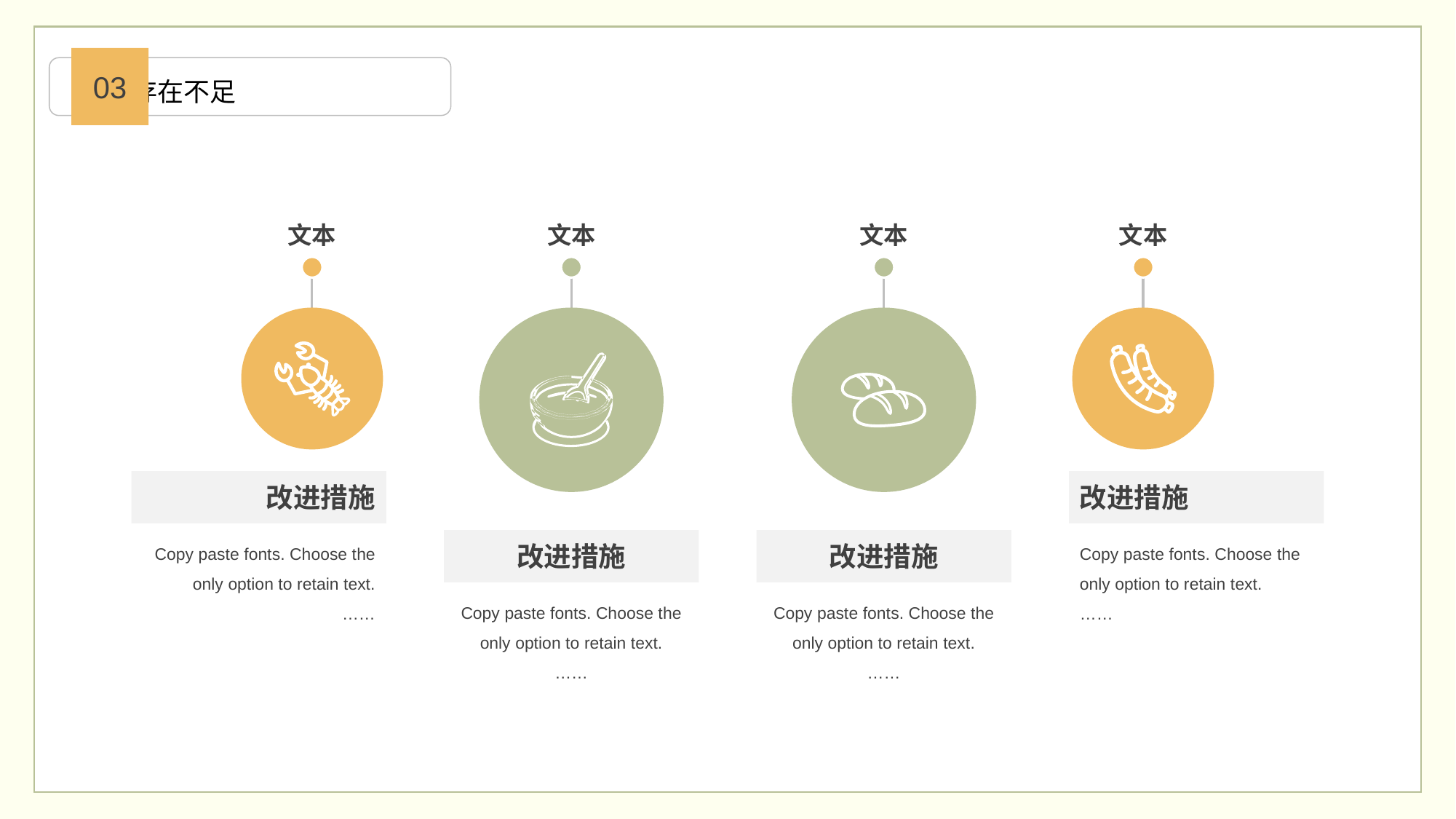

03
           存在不足
文本
文本
文本
文本

改进措施
Copy paste fonts. Choose the only option to retain text.
……
改进措施
Copy paste fonts. Choose the only option to retain text.
……
改进措施
改进措施
Copy paste fonts. Choose the only option to retain text.
……
Copy paste fonts. Choose the only option to retain text.
……